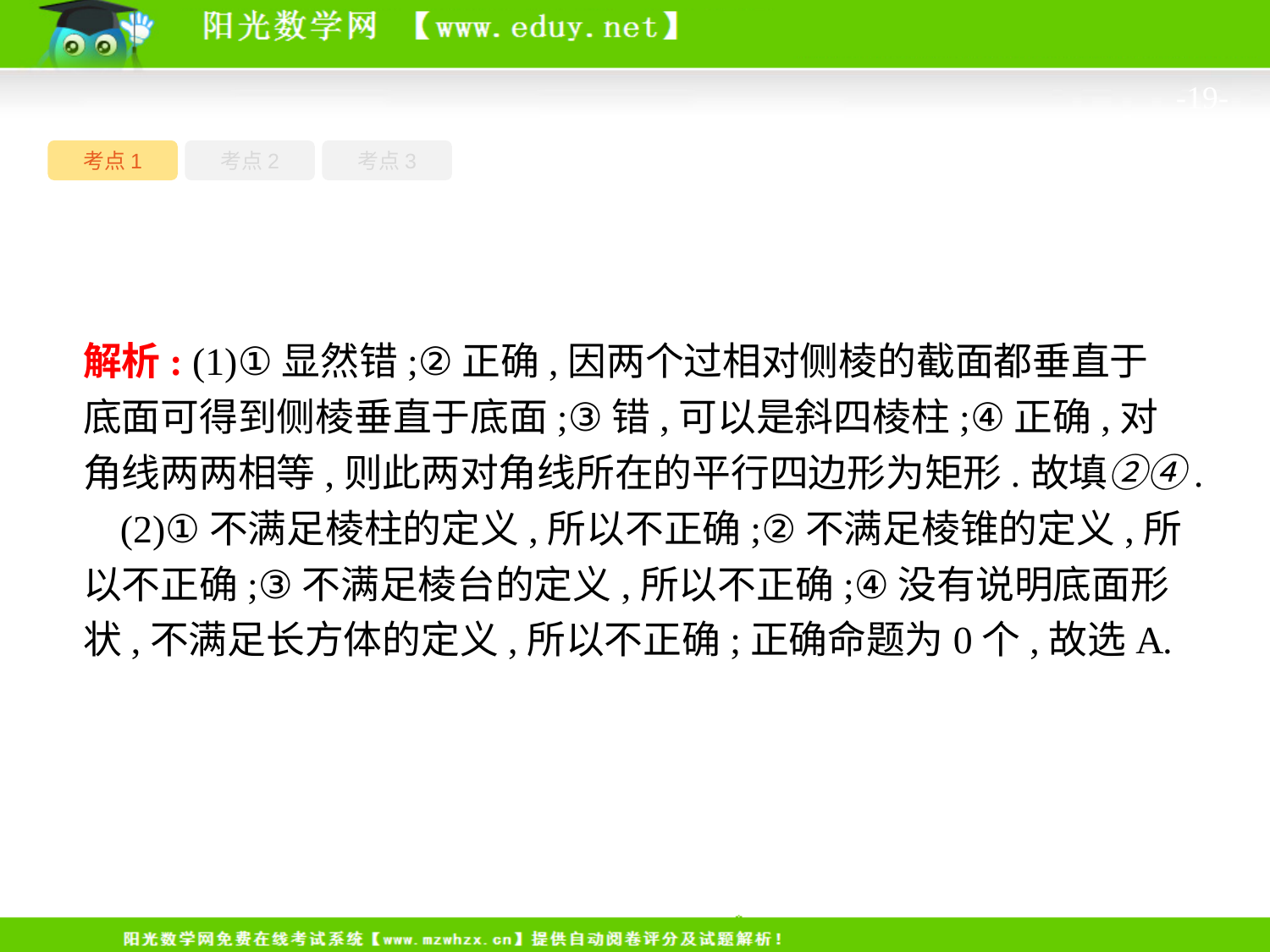

-19-
考点1
考点3
考点2
解析: (1)①显然错;②正确,因两个过相对侧棱的截面都垂直于底面可得到侧棱垂直于底面;③错,可以是斜四棱柱;④正确,对角线两两相等,则此两对角线所在的平行四边形为矩形.故填②④.
(2)①不满足棱柱的定义,所以不正确;②不满足棱锥的定义,所以不正确;③不满足棱台的定义,所以不正确;④没有说明底面形状,不满足长方体的定义,所以不正确;正确命题为0个,故选A.